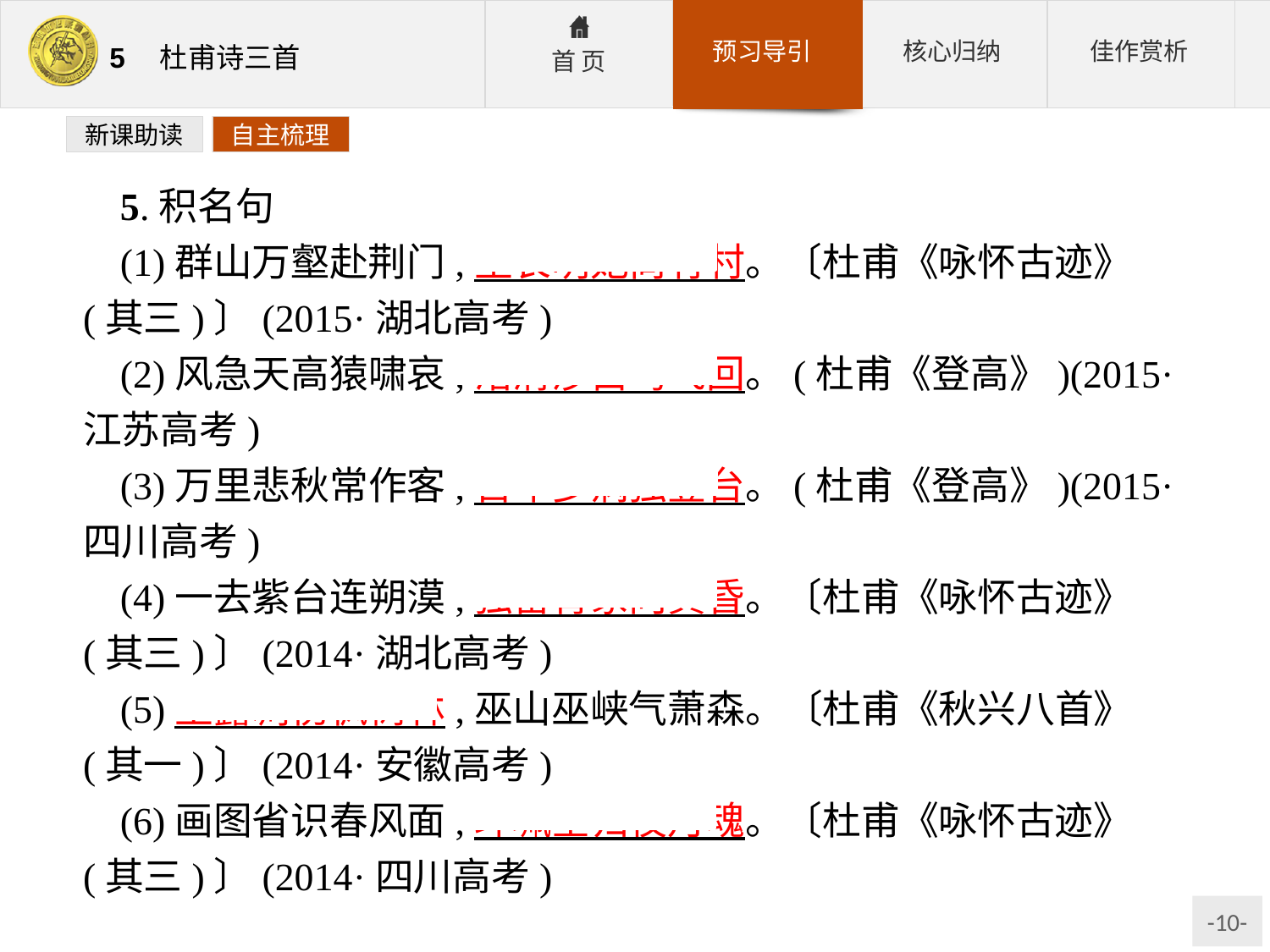

新课助读
自主梳理
5.积名句
(1)群山万壑赴荆门,生长明妃尚有村。〔杜甫《咏怀古迹》(其三)〕(2015·湖北高考)
(2)风急天高猿啸哀,渚清沙白鸟飞回。(杜甫《登高》)(2015·江苏高考)
(3)万里悲秋常作客,百年多病独登台。(杜甫《登高》)(2015·四川高考)
(4)一去紫台连朔漠,独留青冢向黄昏。〔杜甫《咏怀古迹》(其三)〕(2014·湖北高考)
(5)玉露凋伤枫树林,巫山巫峡气萧森。〔杜甫《秋兴八首》(其一)〕(2014·安徽高考)
(6)画图省识春风面,环珮空归夜月魂。〔杜甫《咏怀古迹》(其三)〕(2014·四川高考)